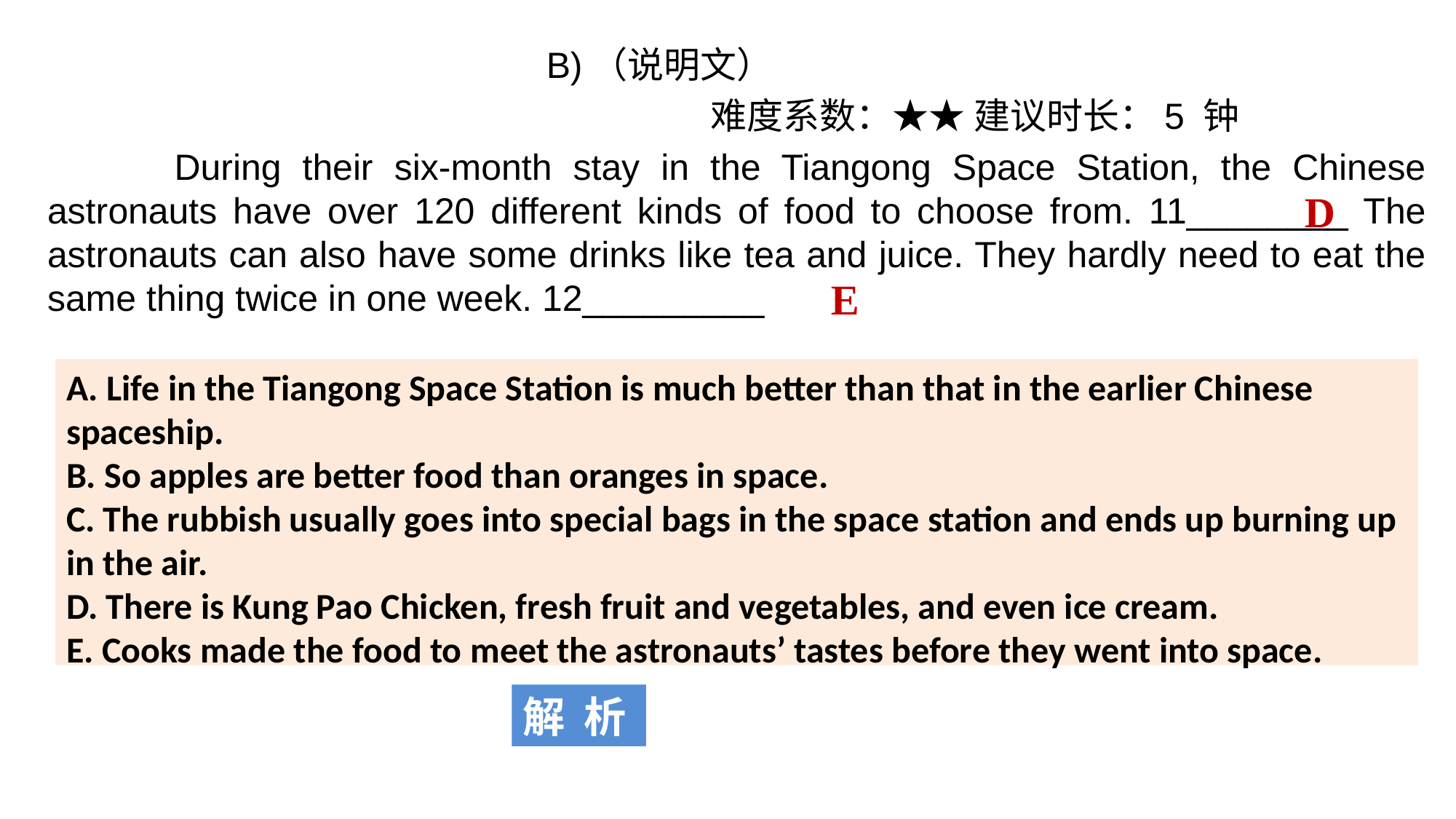

B)（说明文）
                                                                                难度系数：★★ 建议时长：5 钟
      During their six-month stay in the Tiangong Space Station, the Chinese astronauts have over 120 different kinds of food to choose from. 11________ The astronauts can also have some drinks like tea and juice. They hardly need to eat the same thing twice in one week. 12_________
 D
 E
A. Life in the Tiangong Space Station is much better than that in the earlier Chinese spaceship.
B. So apples are better food than oranges in space.
C. The rubbish usually goes into special bags in the space station and ends up burning up in the air.
D. There is Kung Pao Chicken, fresh fruit and vegetables, and even ice cream.
E. Cooks made the food to meet the astronauts’ tastes before they went into space.
解  析